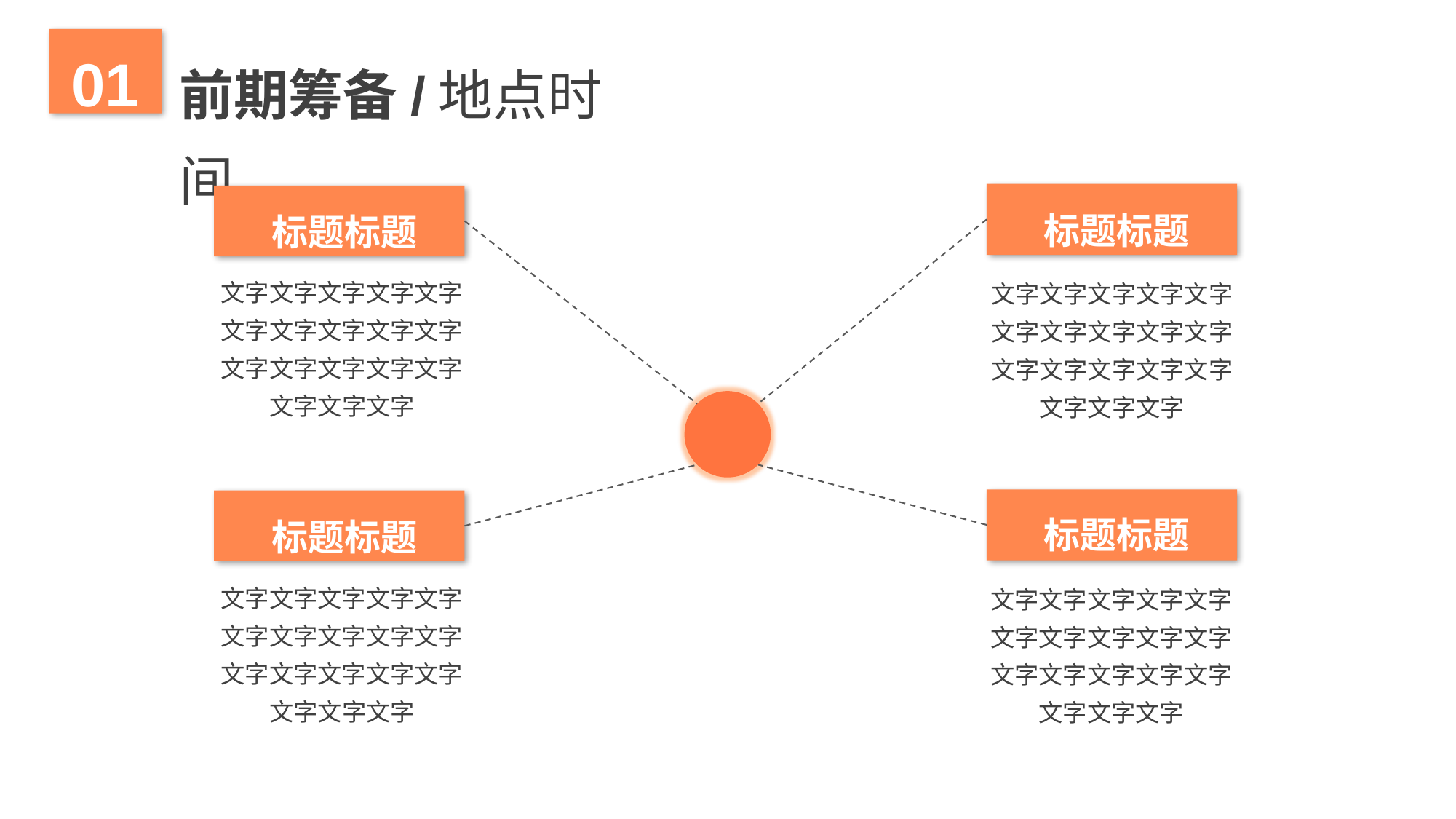

01
前期筹备/地点时间

标题标题
标题标题
文字文字文字文字文字文字文字文字文字文字文字文字文字文字文字文字文字文字
文字文字文字文字文字文字文字文字文字文字文字文字文字文字文字文字文字文字

标题标题
标题标题
文字文字文字文字文字文字文字文字文字文字文字文字文字文字文字文字文字文字
文字文字文字文字文字文字文字文字文字文字文字文字文字文字文字文字文字文字